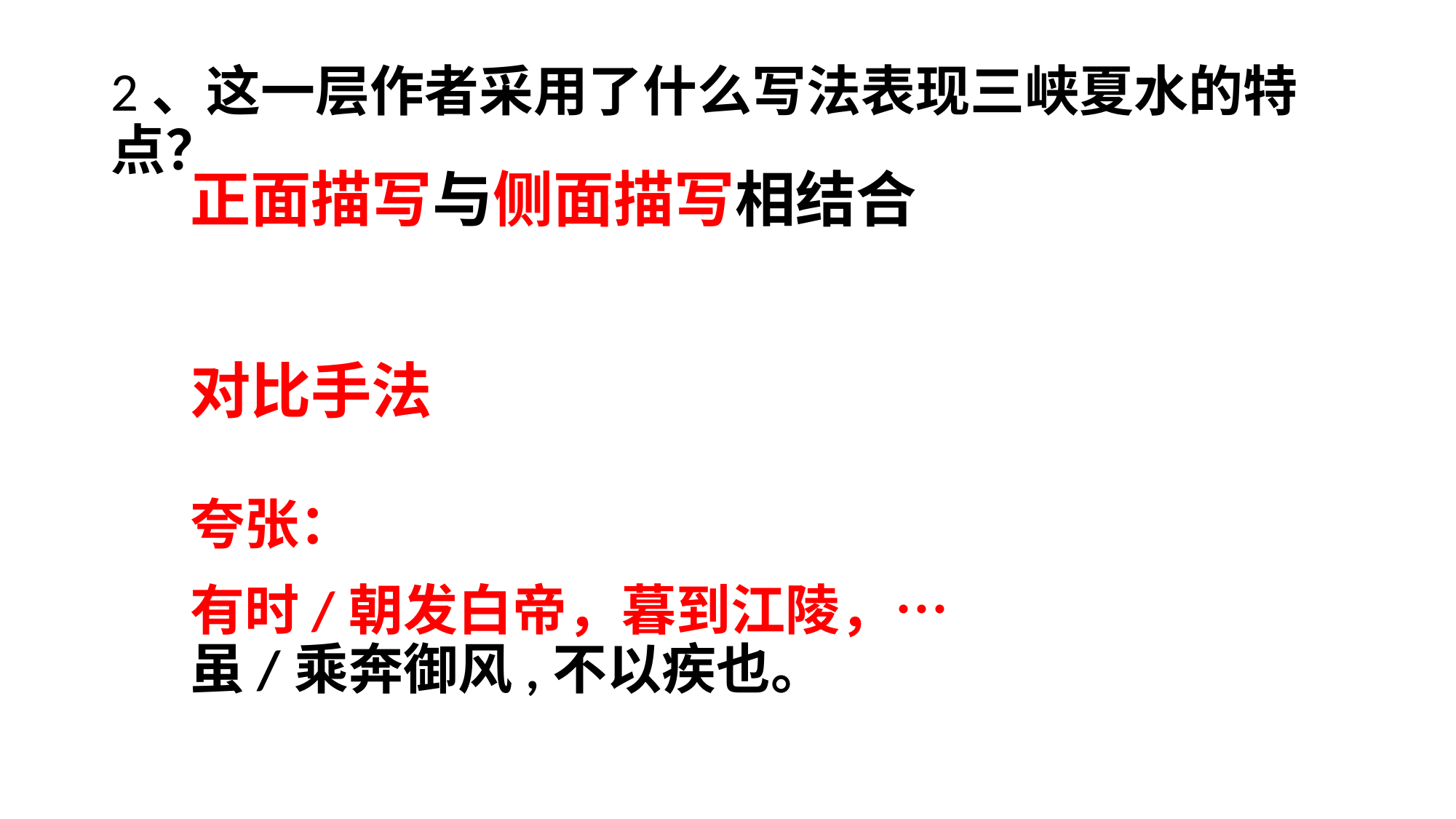

# 2、这一层作者采用了什么写法表现三峡夏水的特点？
正面描写与侧面描写相结合

对比手法

夸张：
有时/朝发白帝，暮到江陵，…虽/乘奔御风,不以疾也。